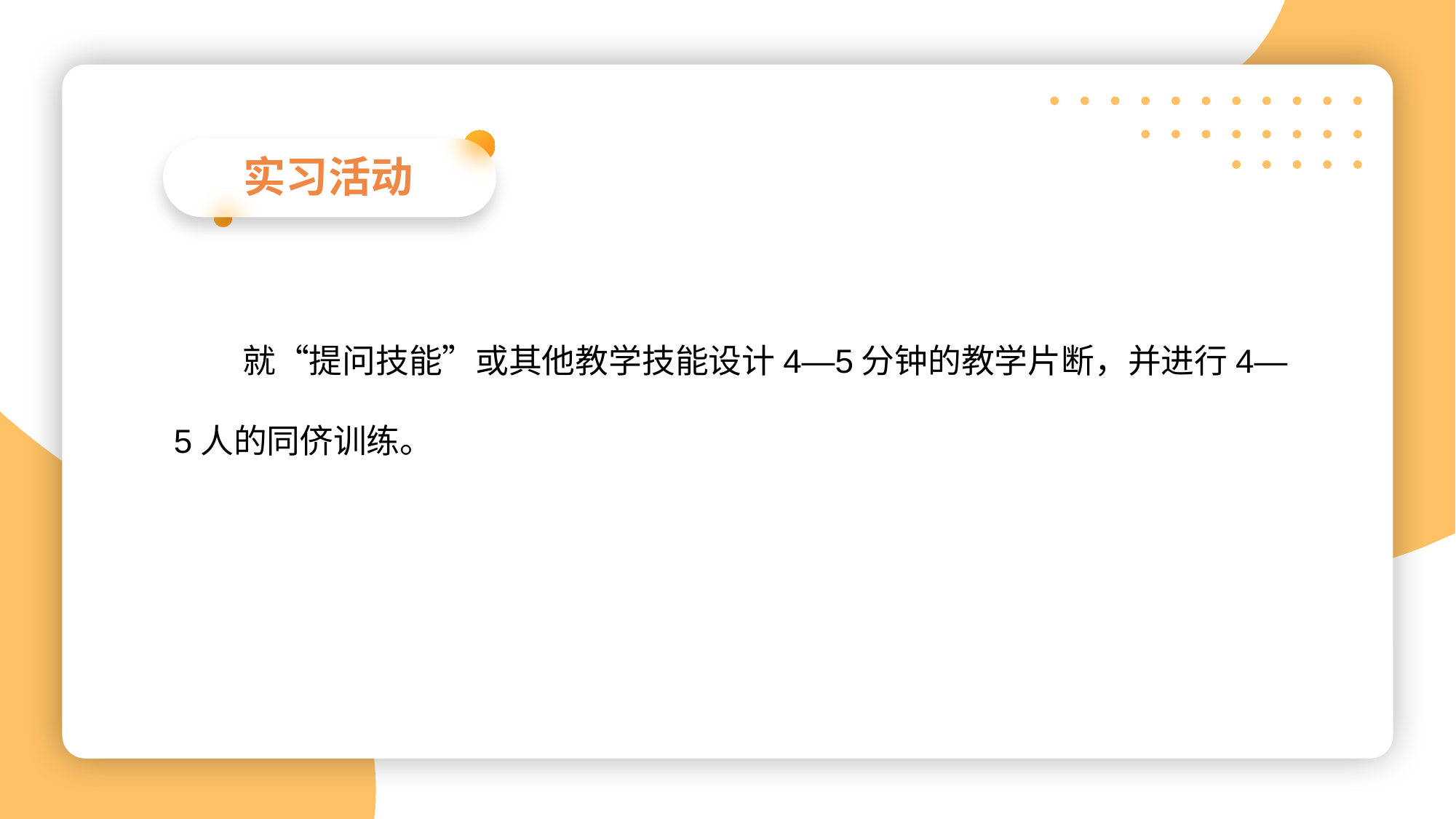

实习活动
就“提问技能”或其他教学技能设计4—5分钟的教学片断，并进行4—5人的同侪训练。